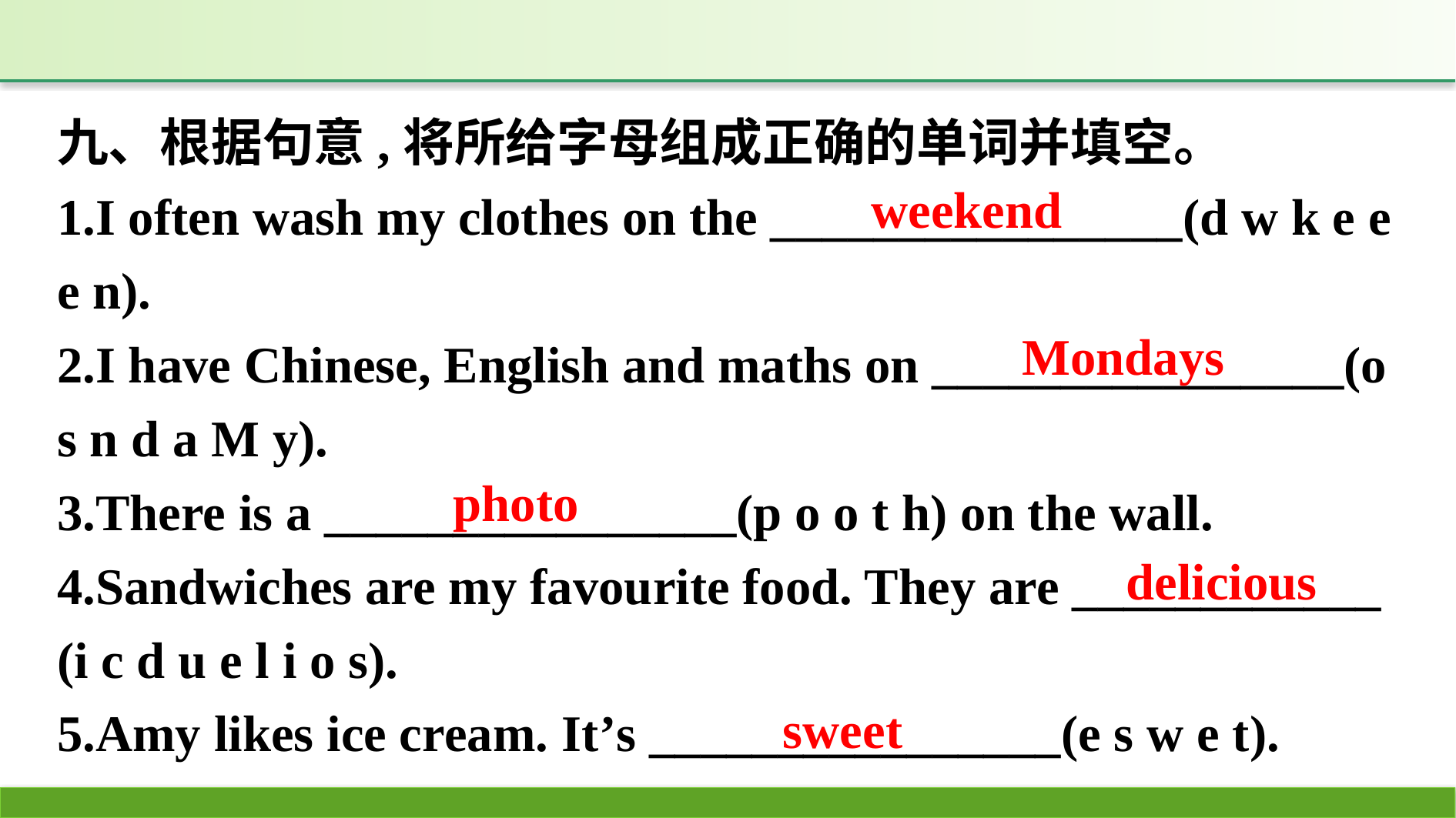

九、根据句意,将所给字母组成正确的单词并填空。
1.I often wash my clothes on the ________________(d w k e e e n).
2.I have Chinese, English and maths on ________________(o s n d a M y).
3.There is a ________________(p o o t h) on the wall.
4.Sandwiches are my favourite food. They are ____________
(i c d u e l i o s).
5.Amy likes ice cream. It’s ________________(e s w e t).
weekend
Mondays
photo
delicious
sweet